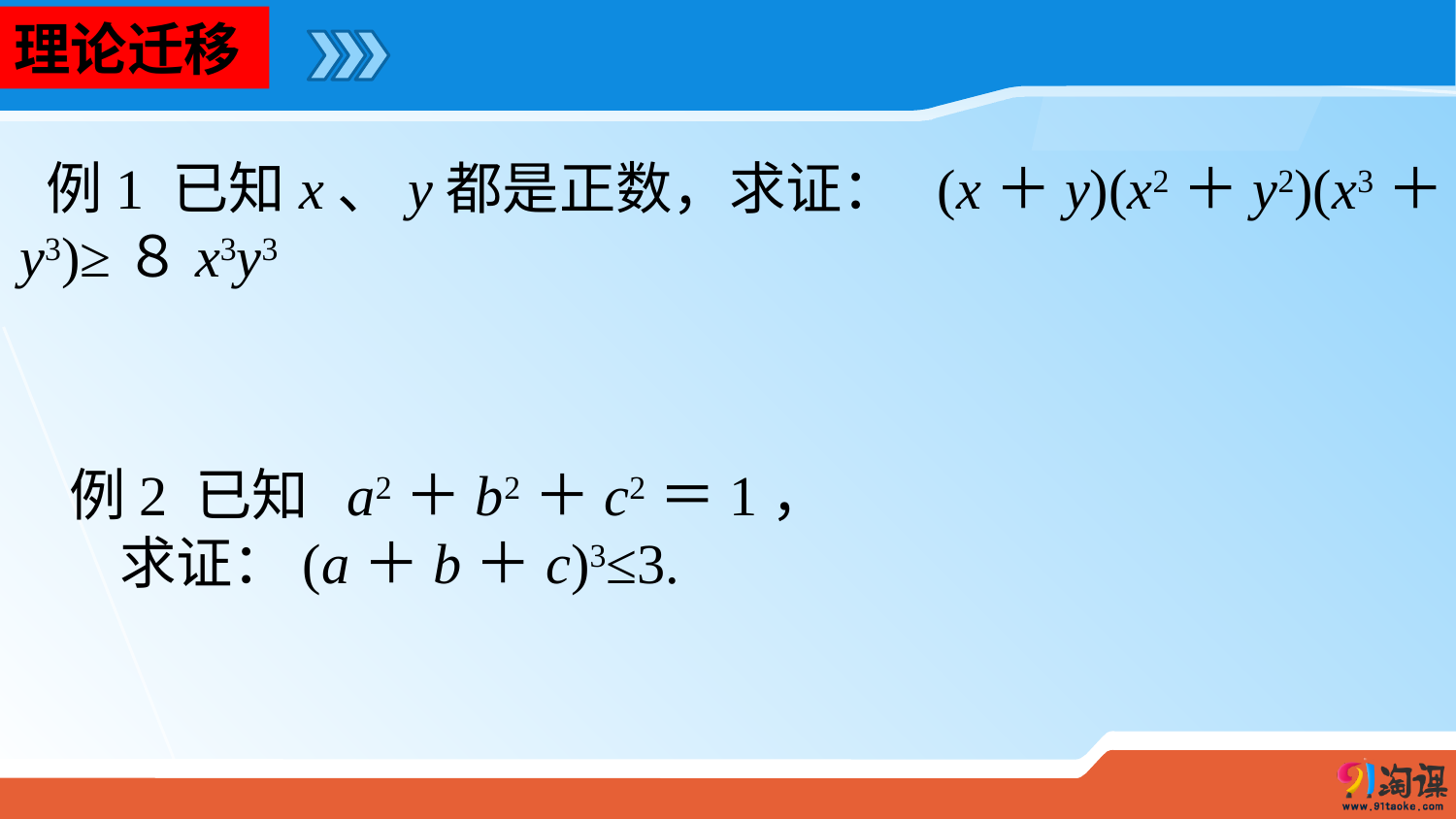

理论迁移
 例1 已知x、y都是正数，求证：  (x＋y)(x2＋y2)(x3＋y3)≥８x3y3
 例2 已知  a2＋b2＋c2＝1，
     求证：(a＋b＋c)3≤3.